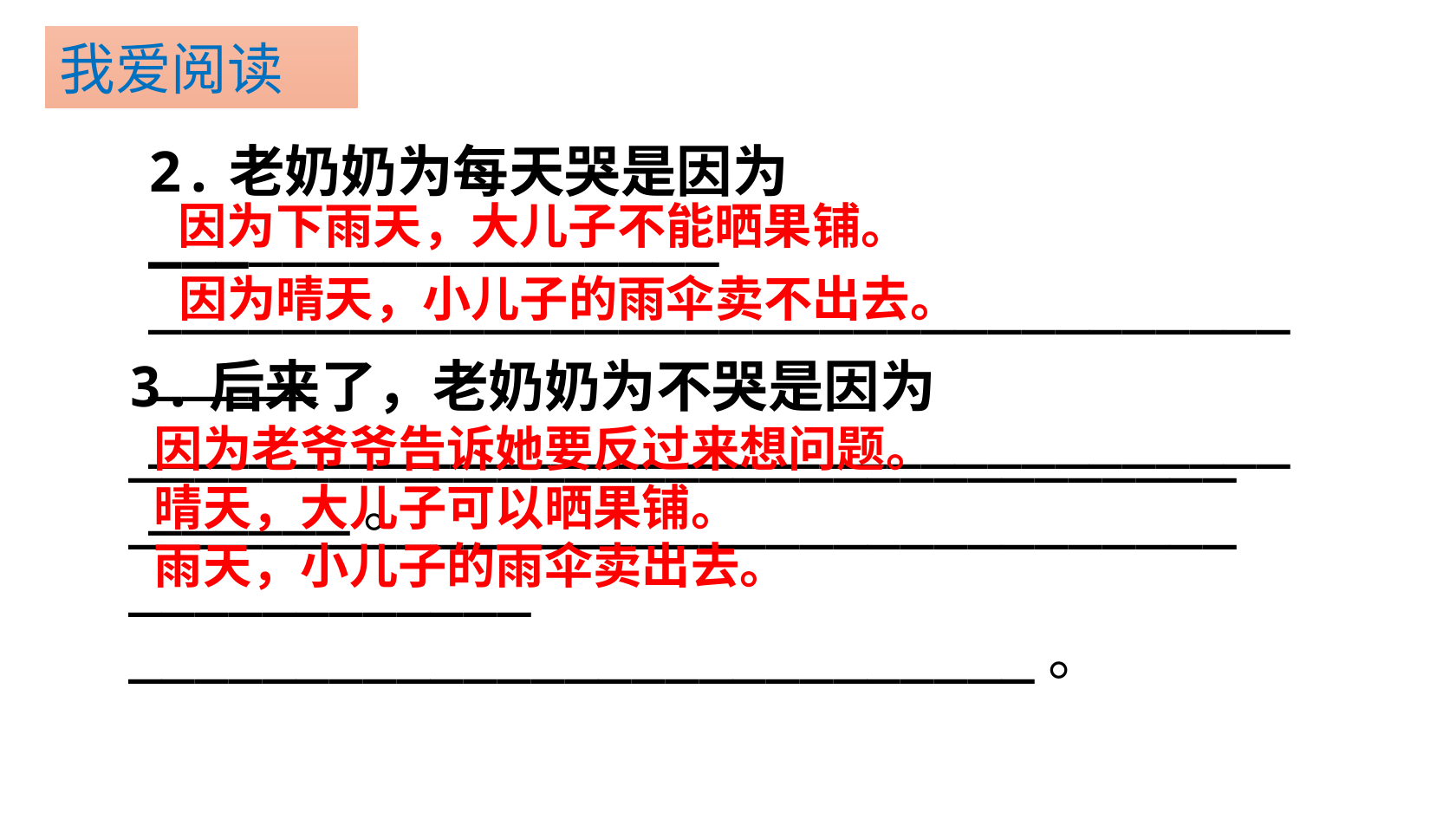

我爱阅读
2.老奶奶为每天哭是因为_________________
_______________________________________
________________________________________。
因为下雨天，大儿子不能晒果铺。
因为晴天，小儿子的雨伞卖不出去。
3.后来了，老奶奶为不哭是因为
______________________________________________________________________________
___________________________。
因为老爷爷告诉她要反过来想问题。
晴天，大儿子可以晒果铺。
雨天，小儿子的雨伞卖出去。